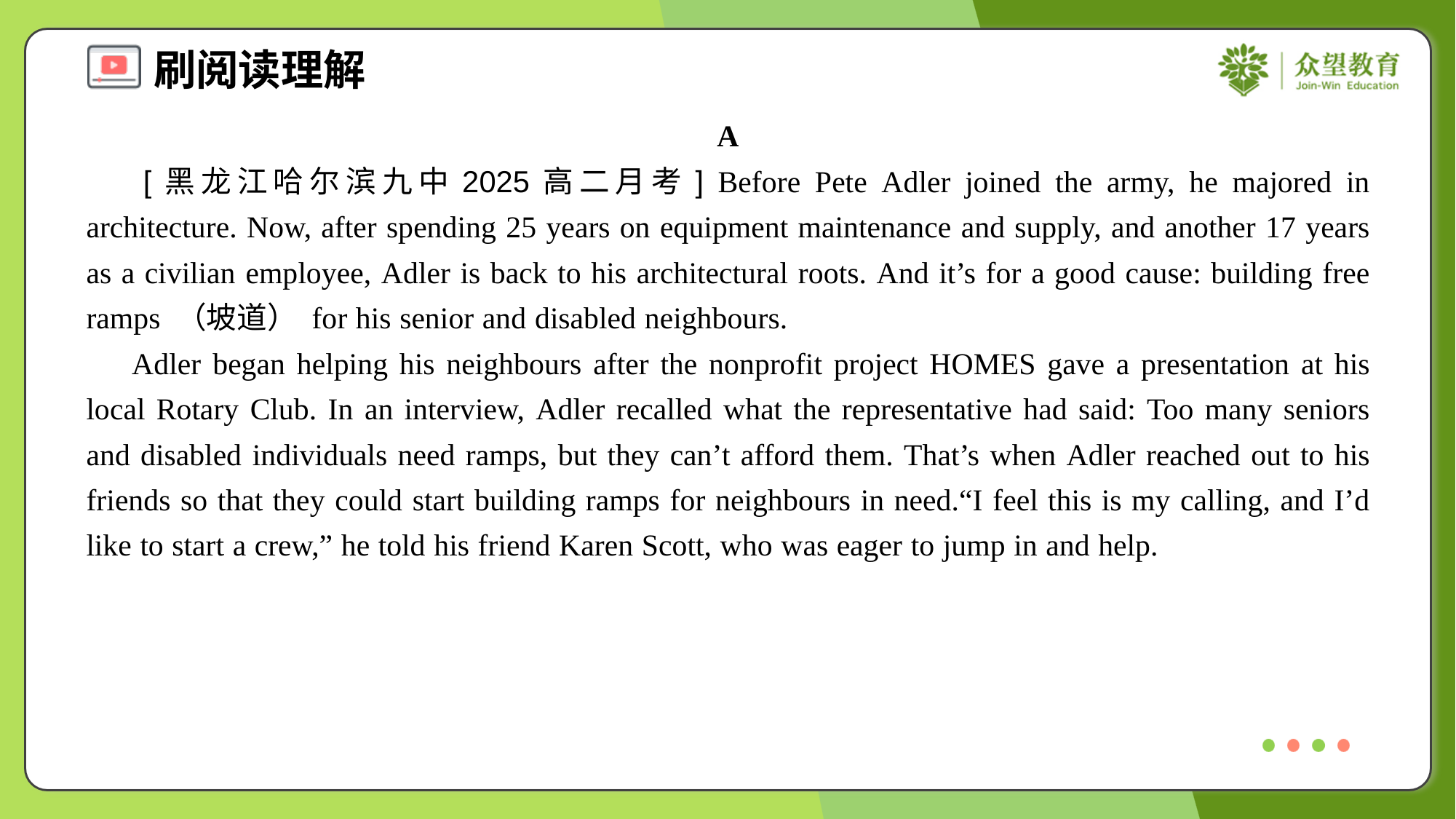

A
    [黑龙江哈尔滨九中2025高二月考] Before Pete Adler joined the army, he majored in architecture. Now, after spending 25 years on equipment maintenance and supply, and another 17 years as a civilian employee, Adler is back to his architectural roots. And it’s for a good cause: building free ramps （坡道） for his senior and disabled neighbours.
    Adler began helping his neighbours after the nonprofit project HOMES gave a presentation at his local Rotary Club. In an interview, Adler recalled what the representative had said: Too many seniors and disabled individuals need ramps, but they can’t afford them. That’s when Adler reached out to his friends so that they could start building ramps for neighbours in need.“I feel this is my calling, and I’d like to start a crew,” he told his friend Karen Scott, who was eager to jump in and help.